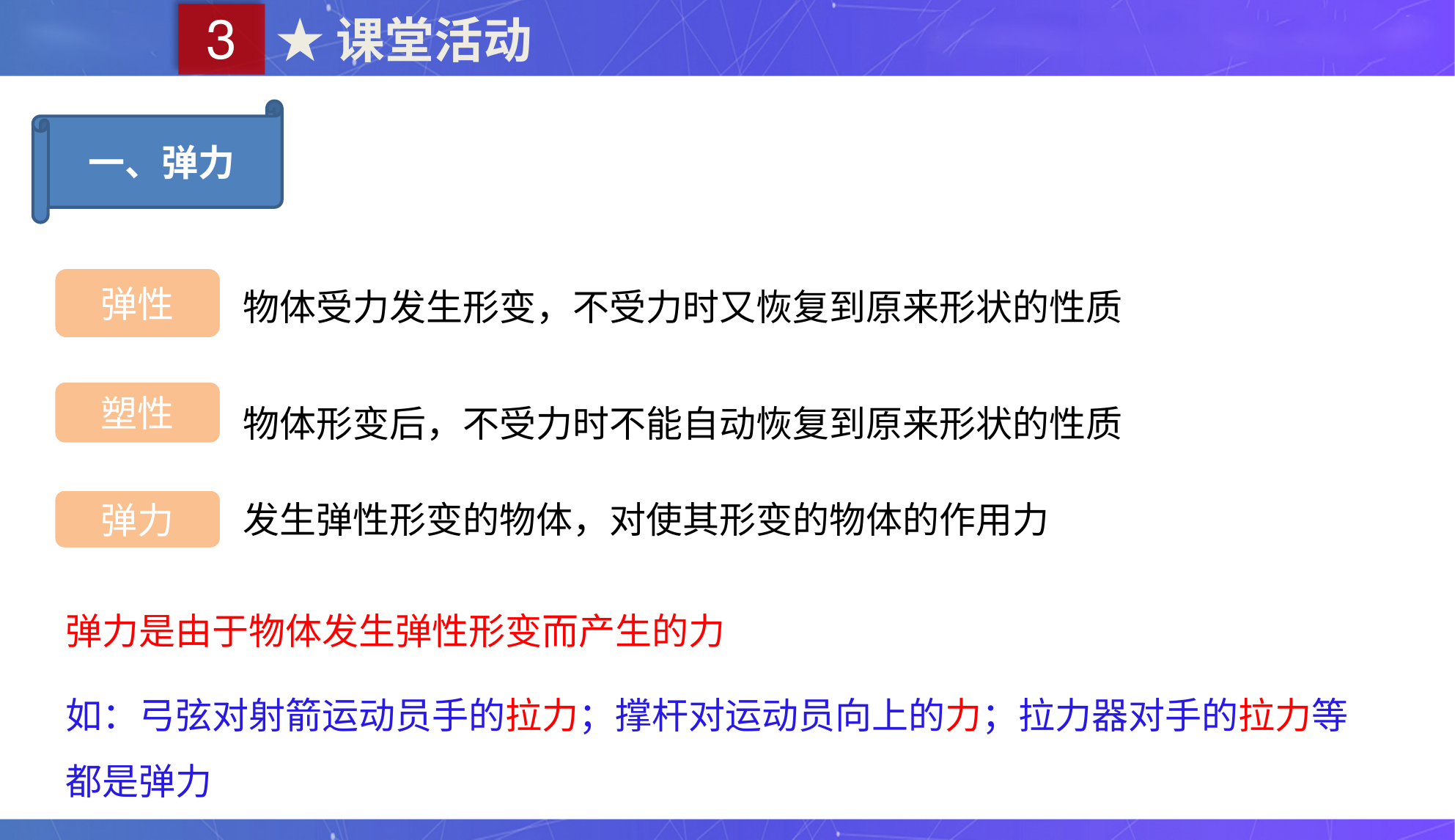

3
★课堂活动
一、弹力
物体受力发生形变，不受力时又恢复到原来形状的性质
弹性
物体形变后，不受力时不能自动恢复到原来形状的性质
塑性
发生弹性形变的物体，对使其形变的物体的作用力
弹力
弹力是由于物体发生弹性形变而产生的力
如：弓弦对射箭运动员手的拉力；撑杆对运动员向上的力；拉力器对手的拉力等都是弹力